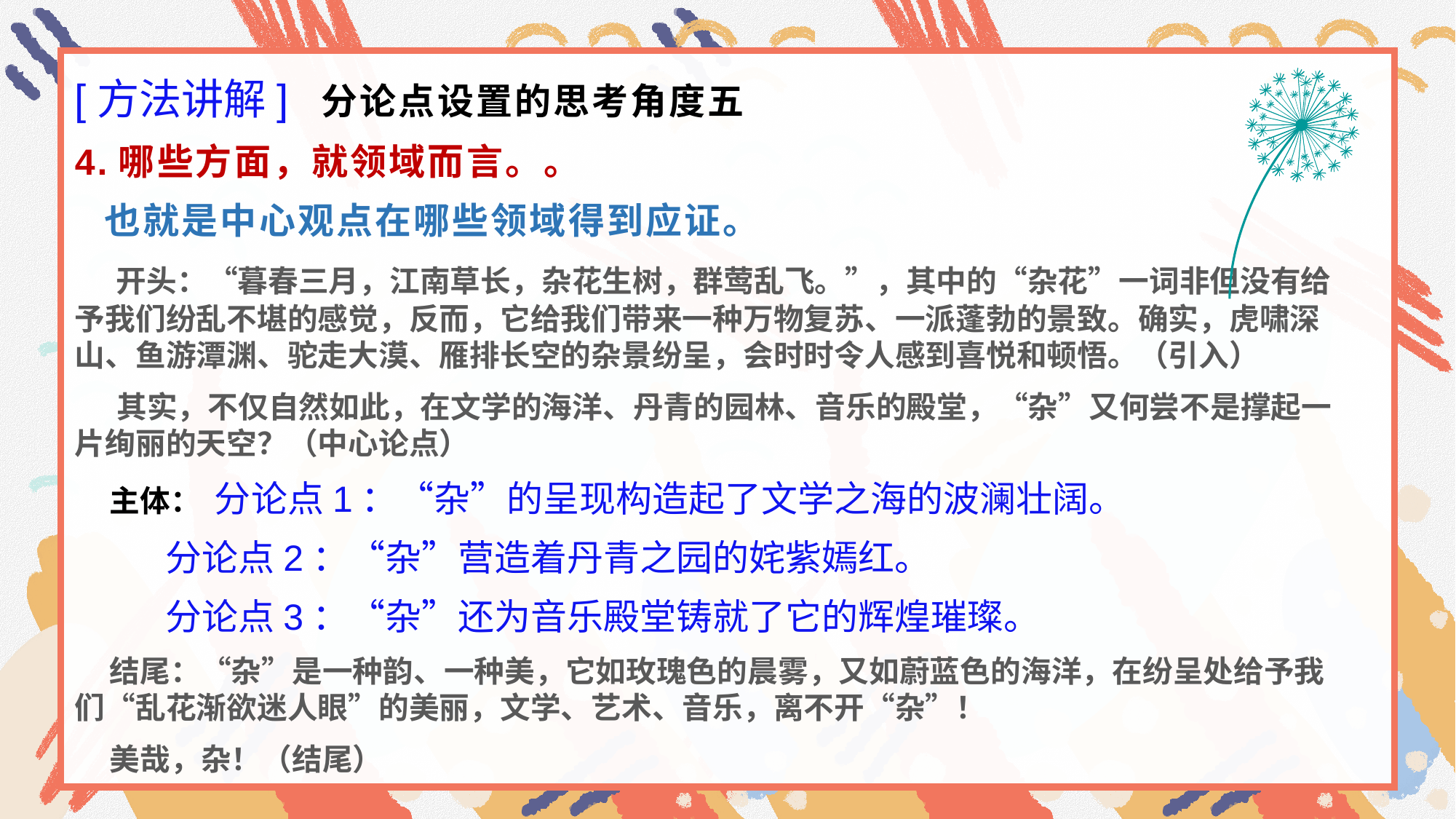

[方法讲解]  分论点设置的思考角度五
4.哪些方面，就领域而言。。
  也就是中心观点在哪些领域得到应证。
    开头：“暮春三月，江南草长，杂花生树，群莺乱飞。”，其中的“杂花”一词非但没有给予我们纷乱不堪的感觉，反而，它给我们带来一种万物复苏、一派蓬勃的景致。确实，虎啸深山、鱼游潭渊、驼走大漠、雁排长空的杂景纷呈，会时时令人感到喜悦和顿悟。（引入）
     其实，不仅自然如此，在文学的海洋、丹青的园林、音乐的殿堂，“杂”又何尝不是撑起一片绚丽的天空？（中心论点）
    主体：  分论点1：“杂”的呈现构造起了文学之海的波澜壮阔。
          分论点2：“杂”营造着丹青之园的姹紫嫣红。
          分论点3：“杂”还为音乐殿堂铸就了它的辉煌璀璨。
    结尾：“杂”是一种韵、一种美，它如玫瑰色的晨雾，又如蔚蓝色的海洋，在纷呈处给予我们“乱花渐欲迷人眼”的美丽，文学、艺术、音乐，离不开“杂”！
    美哉，杂！（结尾）